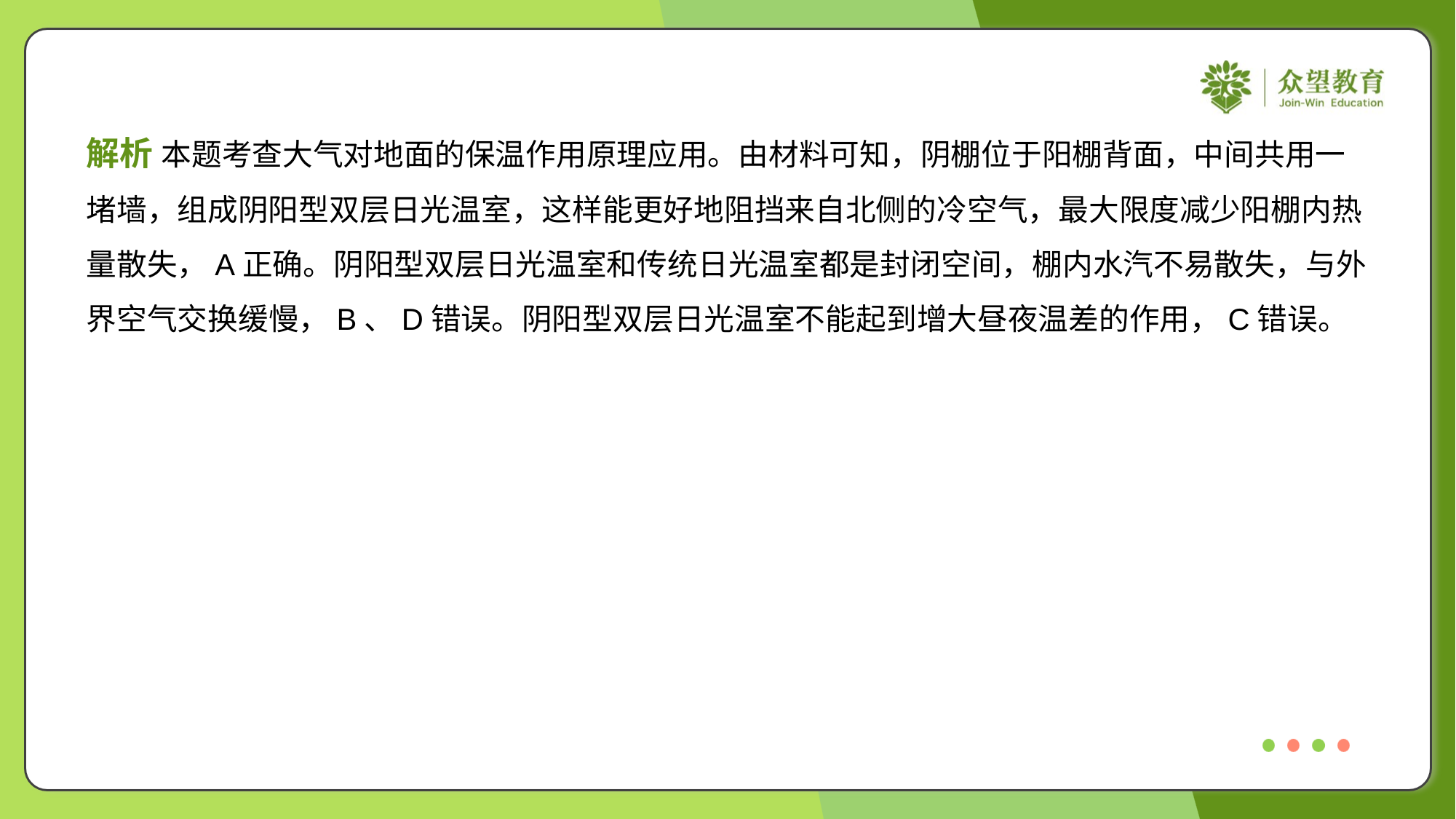

解析 本题考查大气对地面的保温作用原理应用。由材料可知，阴棚位于阳棚背面，中间共用一
堵墙，组成阴阳型双层日光温室，这样能更好地阻挡来自北侧的冷空气，最大限度减少阳棚内热
量散失，A正确。阴阳型双层日光温室和传统日光温室都是封闭空间，棚内水汽不易散失，与外
界空气交换缓慢，B、D错误。阴阳型双层日光温室不能起到增大昼夜温差的作用，C错误。